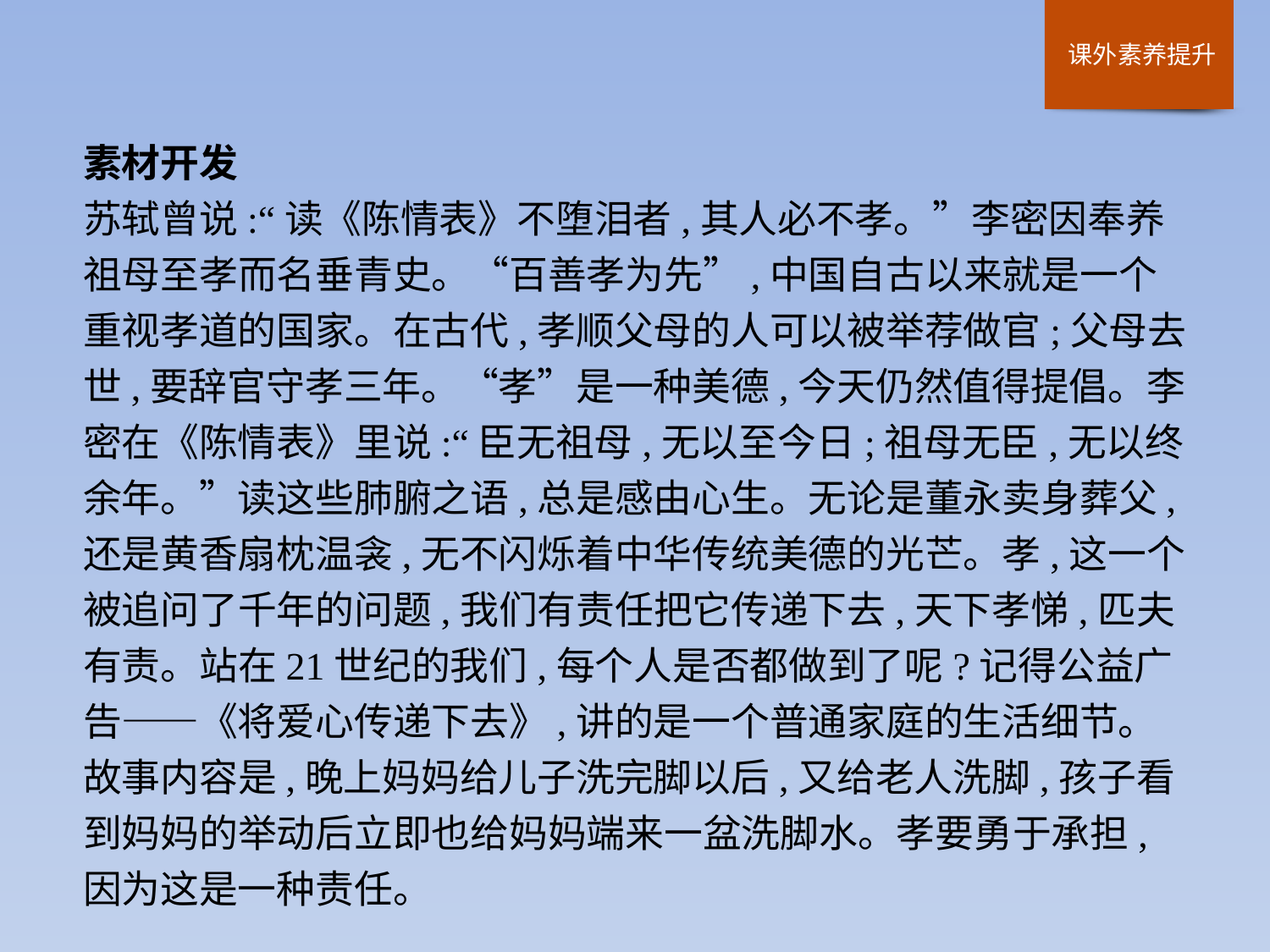

素材开发
苏轼曾说:“读《陈情表》不堕泪者,其人必不孝。”李密因奉养祖母至孝而名垂青史。“百善孝为先”,中国自古以来就是一个重视孝道的国家。在古代,孝顺父母的人可以被举荐做官;父母去世,要辞官守孝三年。“孝”是一种美德,今天仍然值得提倡。李密在《陈情表》里说:“臣无祖母,无以至今日;祖母无臣,无以终余年。”读这些肺腑之语,总是感由心生。无论是董永卖身葬父,还是黄香扇枕温衾,无不闪烁着中华传统美德的光芒。孝,这一个被追问了千年的问题,我们有责任把它传递下去,天下孝悌,匹夫有责。站在21世纪的我们,每个人是否都做到了呢?记得公益广告——《将爱心传递下去》,讲的是一个普通家庭的生活细节。故事内容是,晚上妈妈给儿子洗完脚以后,又给老人洗脚,孩子看到妈妈的举动后立即也给妈妈端来一盆洗脚水。孝要勇于承担,因为这是一种责任。